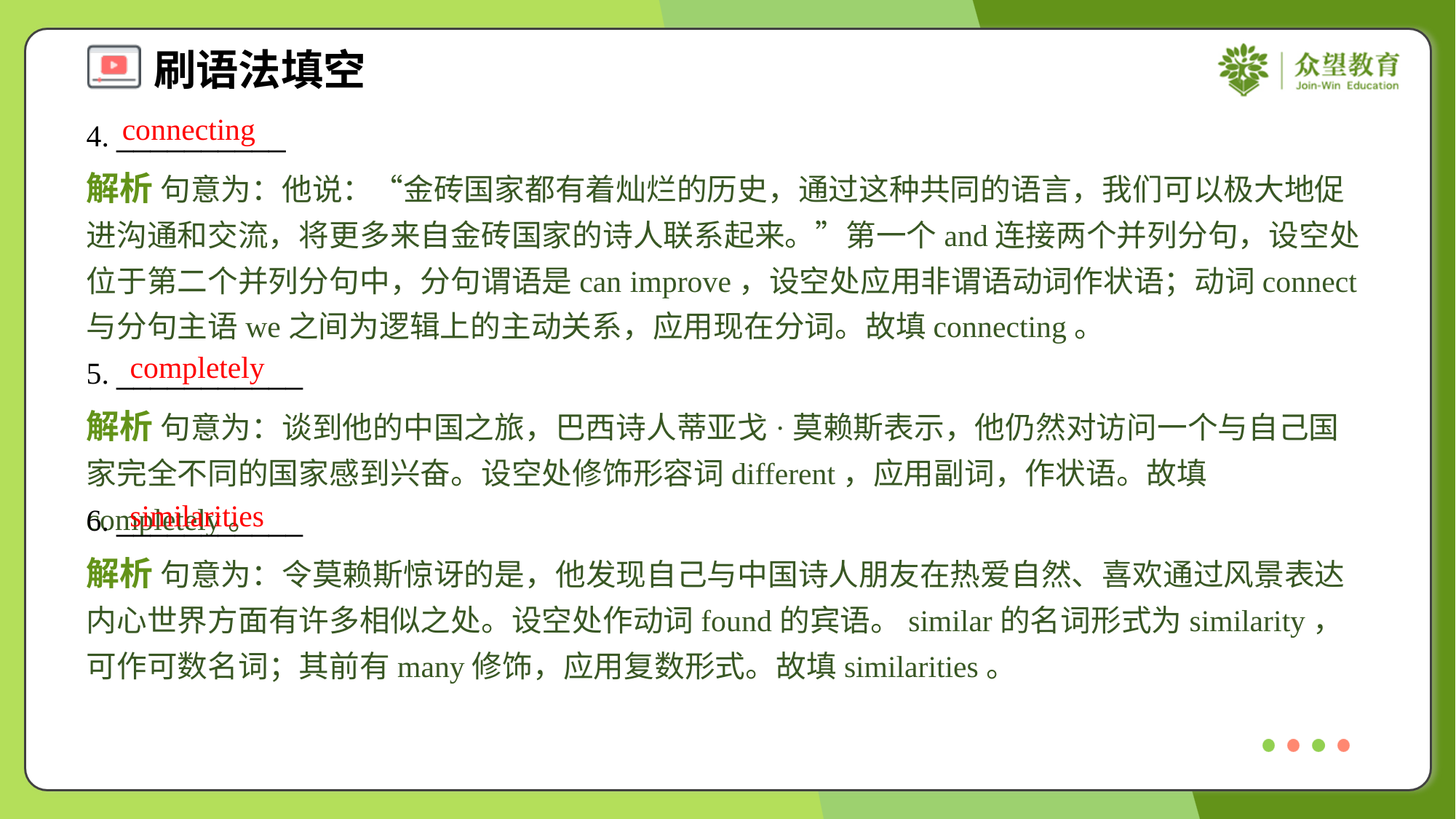

connecting
4. __________
解析 句意为：他说：“金砖国家都有着灿烂的历史，通过这种共同的语言，我们可以极大地促进沟通和交流，将更多来自金砖国家的诗人联系起来。”第一个and连接两个并列分句，设空处位于第二个并列分句中，分句谓语是can improve，设空处应用非谓语动词作状语；动词connect与分句主语we之间为逻辑上的主动关系，应用现在分词。故填connecting。
completely
5. ___________
解析 句意为：谈到他的中国之旅，巴西诗人蒂亚戈·莫赖斯表示，他仍然对访问一个与自己国家完全不同的国家感到兴奋。设空处修饰形容词different，应用副词，作状语。故填completely。
similarities
6. ___________
解析 句意为：令莫赖斯惊讶的是，他发现自己与中国诗人朋友在热爱自然、喜欢通过风景表达内心世界方面有许多相似之处。设空处作动词found的宾语。similar的名词形式为similarity，可作可数名词；其前有many修饰，应用复数形式。故填similarities。